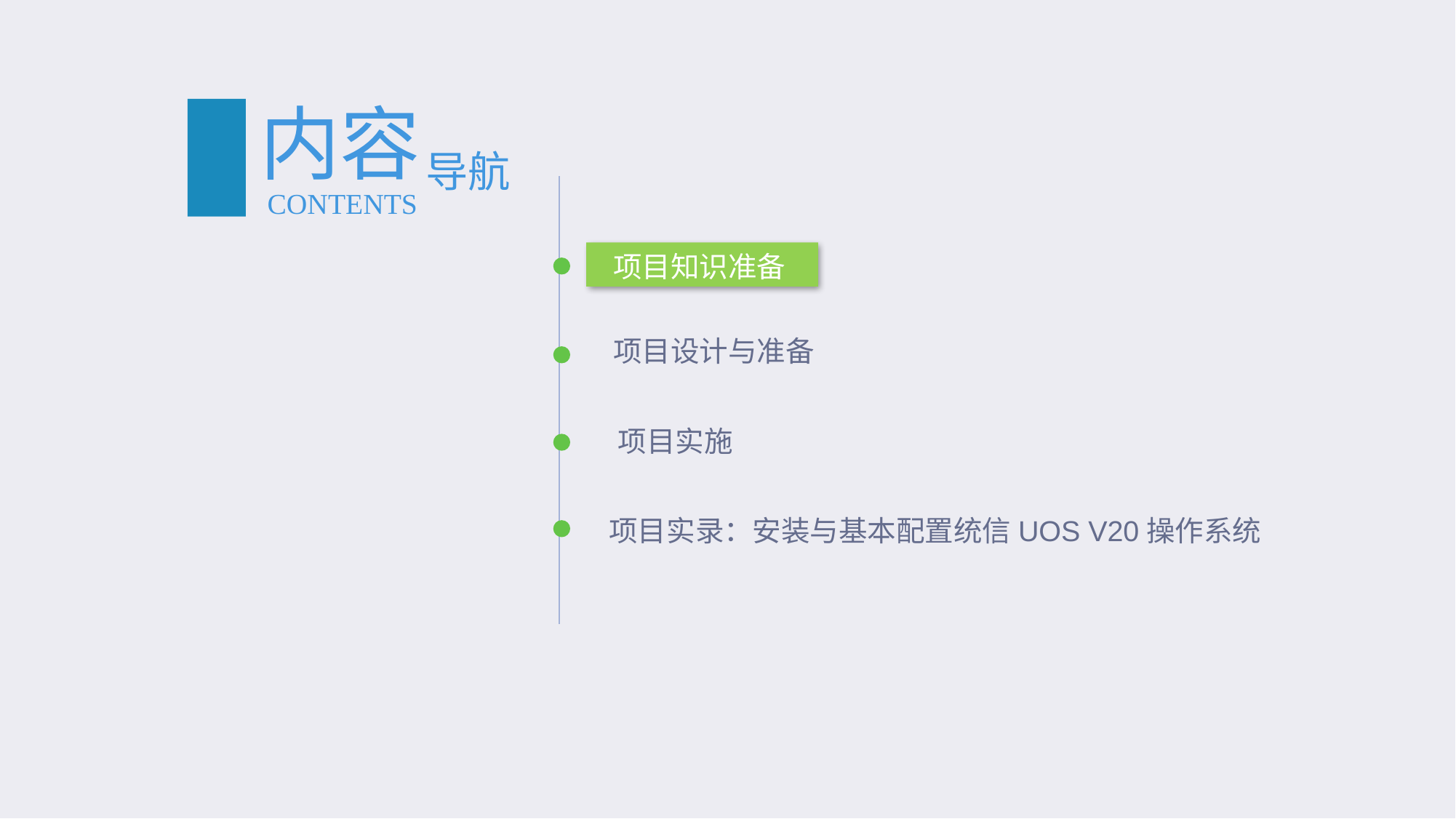

项目知识准备

项目设计与准备

项目实施

项目实录：安装与基本配置统信UOS V20操作系统